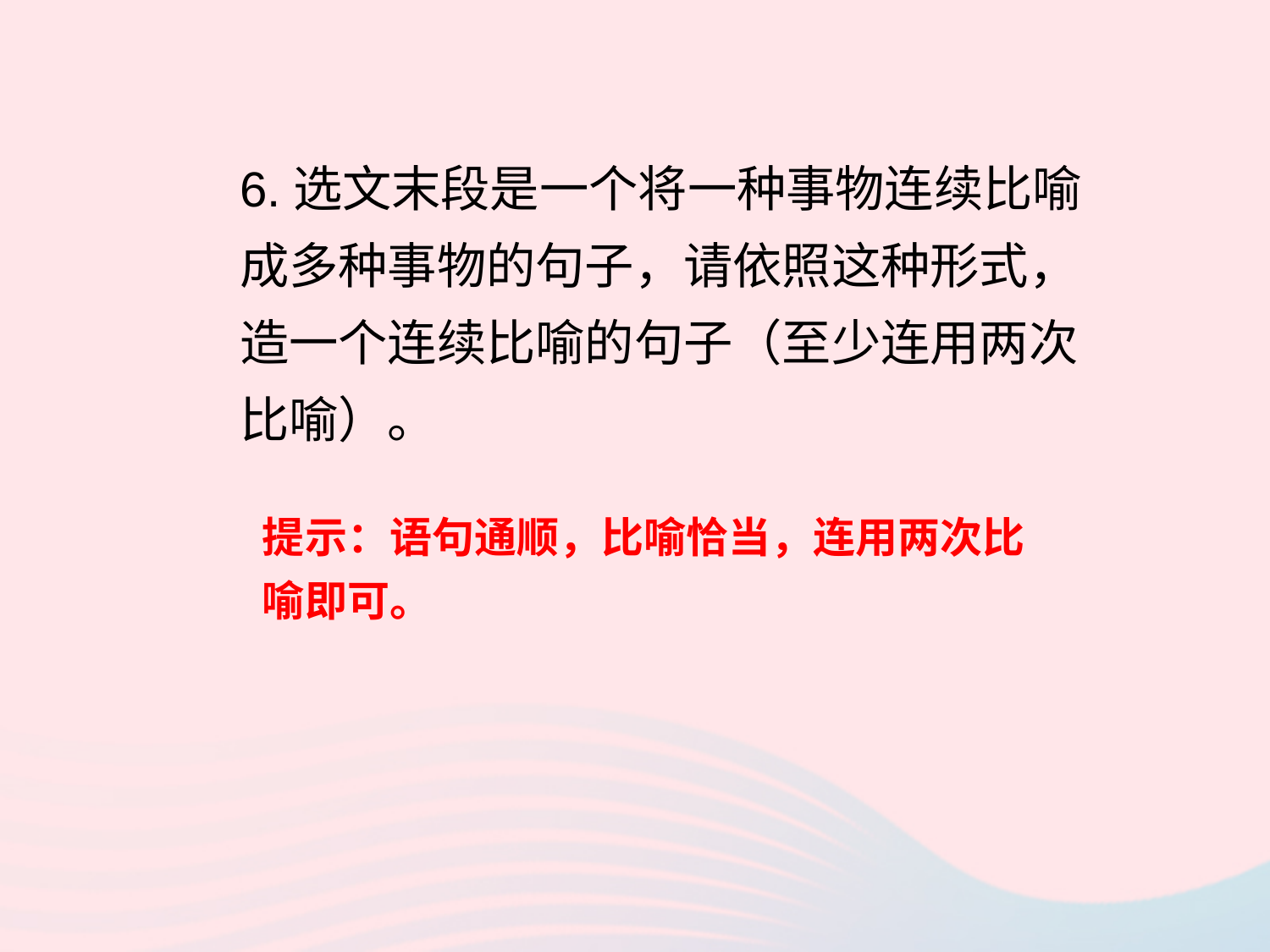

6.选文末段是一个将一种事物连续比喻成多种事物的句子，请依照这种形式，造一个连续比喻的句子（至少连用两次比喻）。
提示：语句通顺，比喻恰当，连用两次比喻即可。